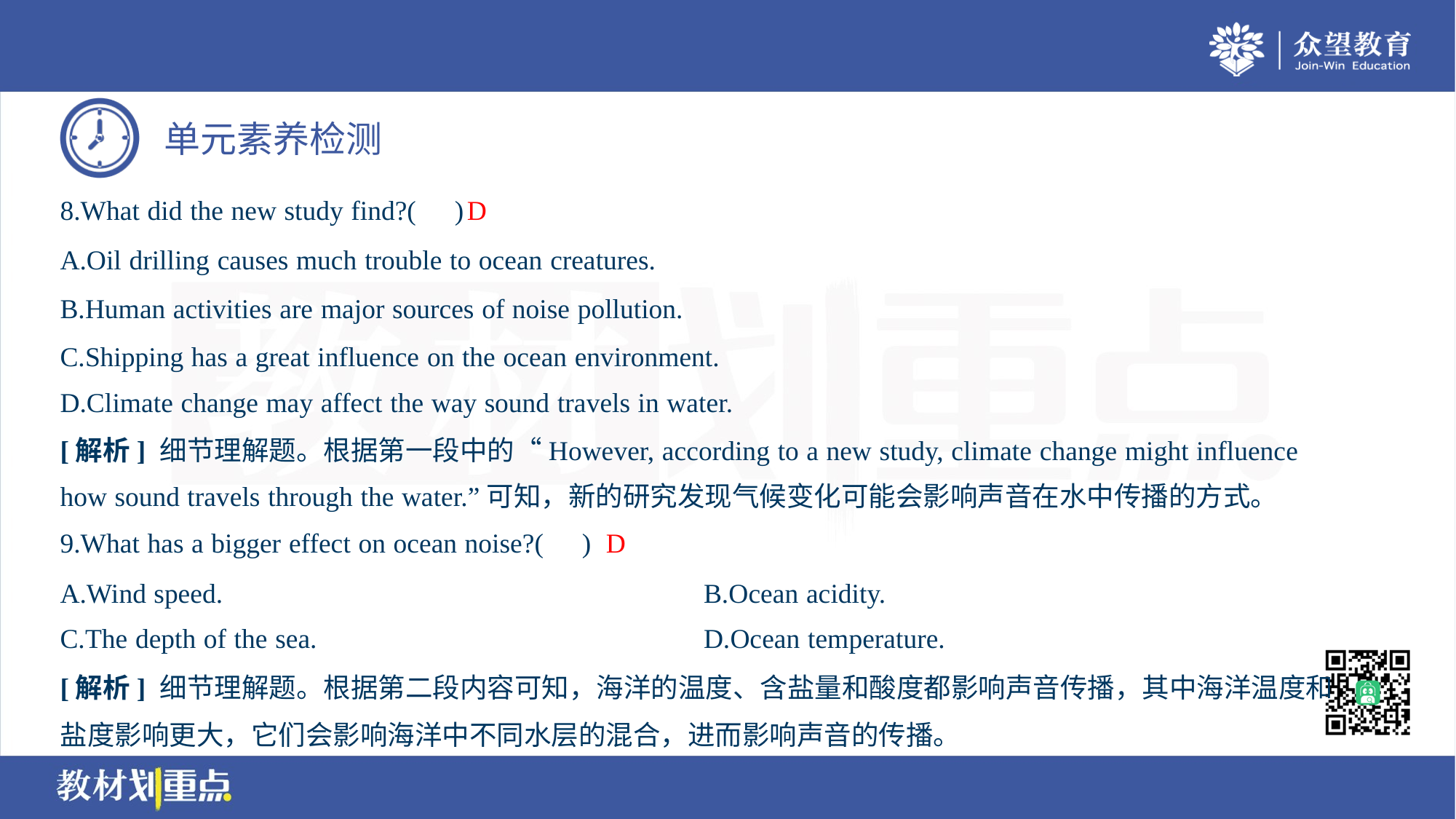

D
8.What did the new study find?(     )
A.Oil drilling causes much trouble to ocean creatures.
B.Human activities are major sources of noise pollution.
C.Shipping has a great influence on the ocean environment.
D.Climate change may affect the way sound travels in water.
[解析] 细节理解题。根据第一段中的“However, according to a new study, climate change might influence
how sound travels through the water.”可知，新的研究发现气候变化可能会影响声音在水中传播的方式。
D
9.What has a bigger effect on ocean noise?(     )
A.Wind speed.	B.Ocean acidity.
C.The depth of the sea.	D.Ocean temperature.
[解析] 细节理解题。根据第二段内容可知，海洋的温度、含盐量和酸度都影响声音传播，其中海洋温度和
盐度影响更大，它们会影响海洋中不同水层的混合，进而影响声音的传播。